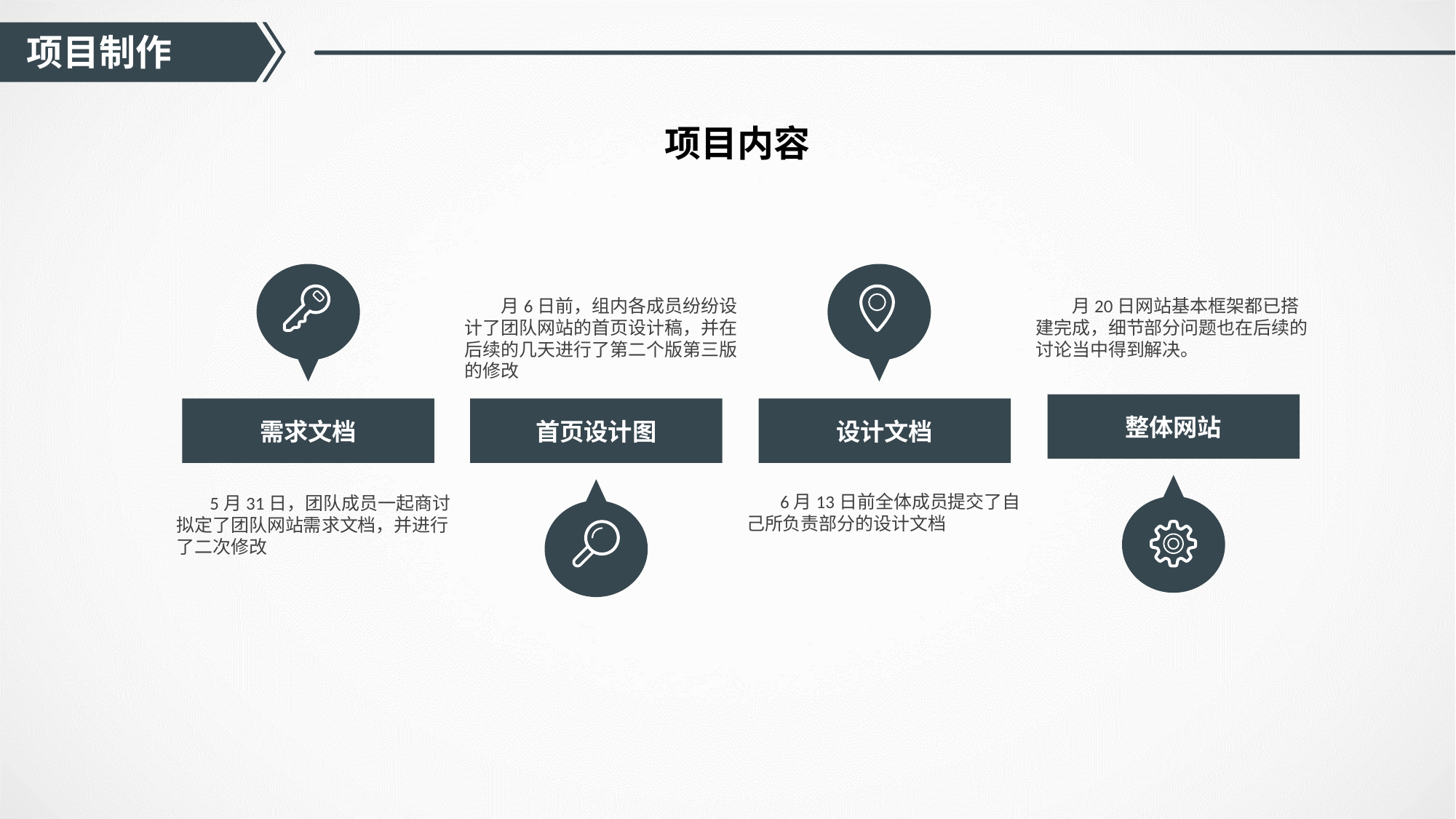

项目制作

项目内容

        月6日前，组内各成员纷纷设计了团队网站的首页设计稿，并在后续的几天进行了第二个版第三版的修改
        月20日网站基本框架都已搭建完成，细节部分问题也在后续的讨论当中得到解决。
整体网站
需求文档
首页设计图
设计文档

        6月13日前全体成员提交了自己所负责部分的设计文档
        5月31日，团队成员一起商讨拟定了团队网站需求文档，并进行了二次修改